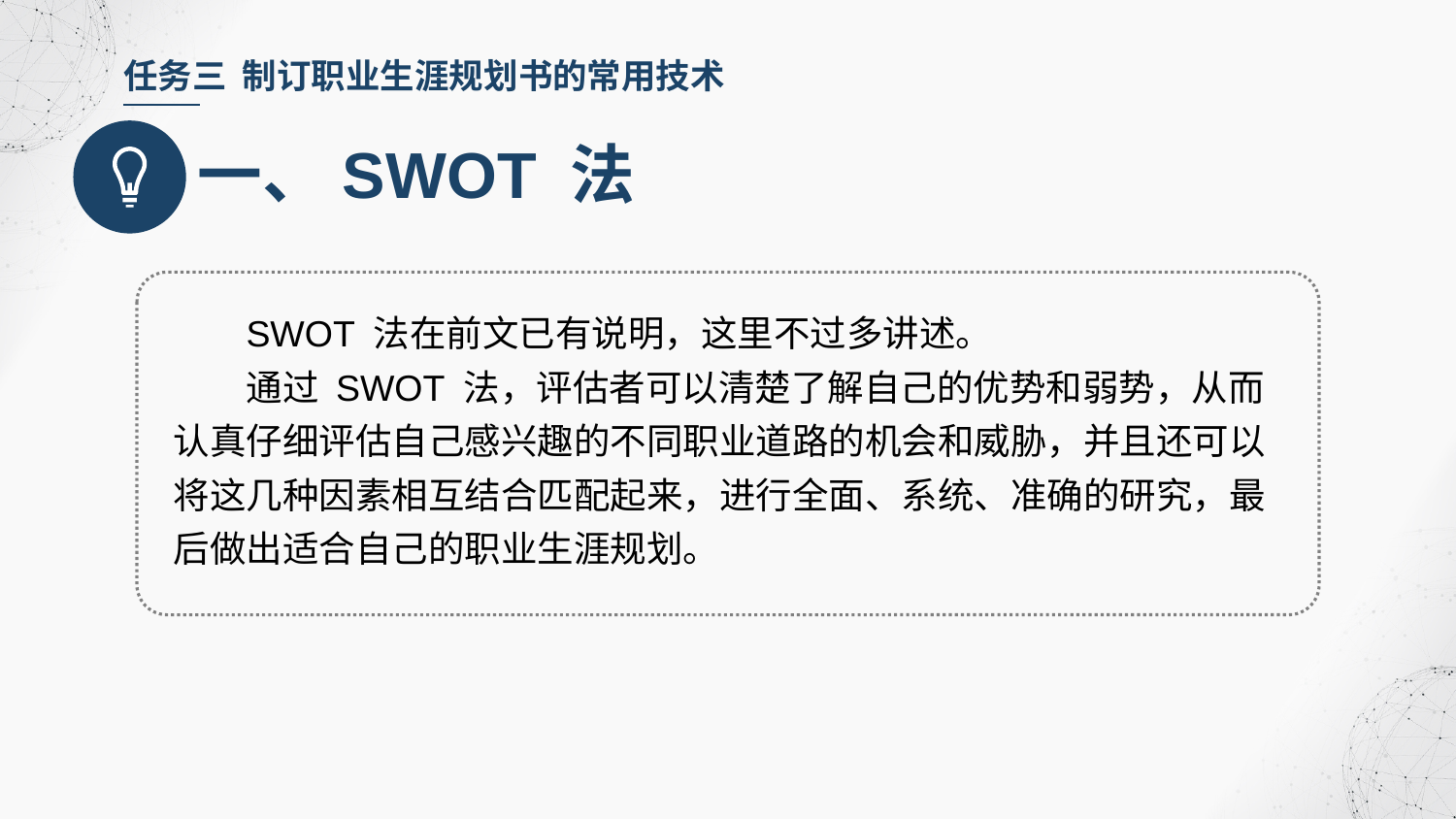

任务三  制订职业生涯规划书的常用技术

一、SWOT 法

SWOT 法在前文已有说明，这里不过多讲述。
通过 SWOT 法，评估者可以清楚了解自己的优势和弱势，从而认真仔细评估自己感兴趣的不同职业道路的机会和威胁，并且还可以将这几种因素相互结合匹配起来，进行全面、系统、准确的研究，最后做出适合自己的职业生涯规划。